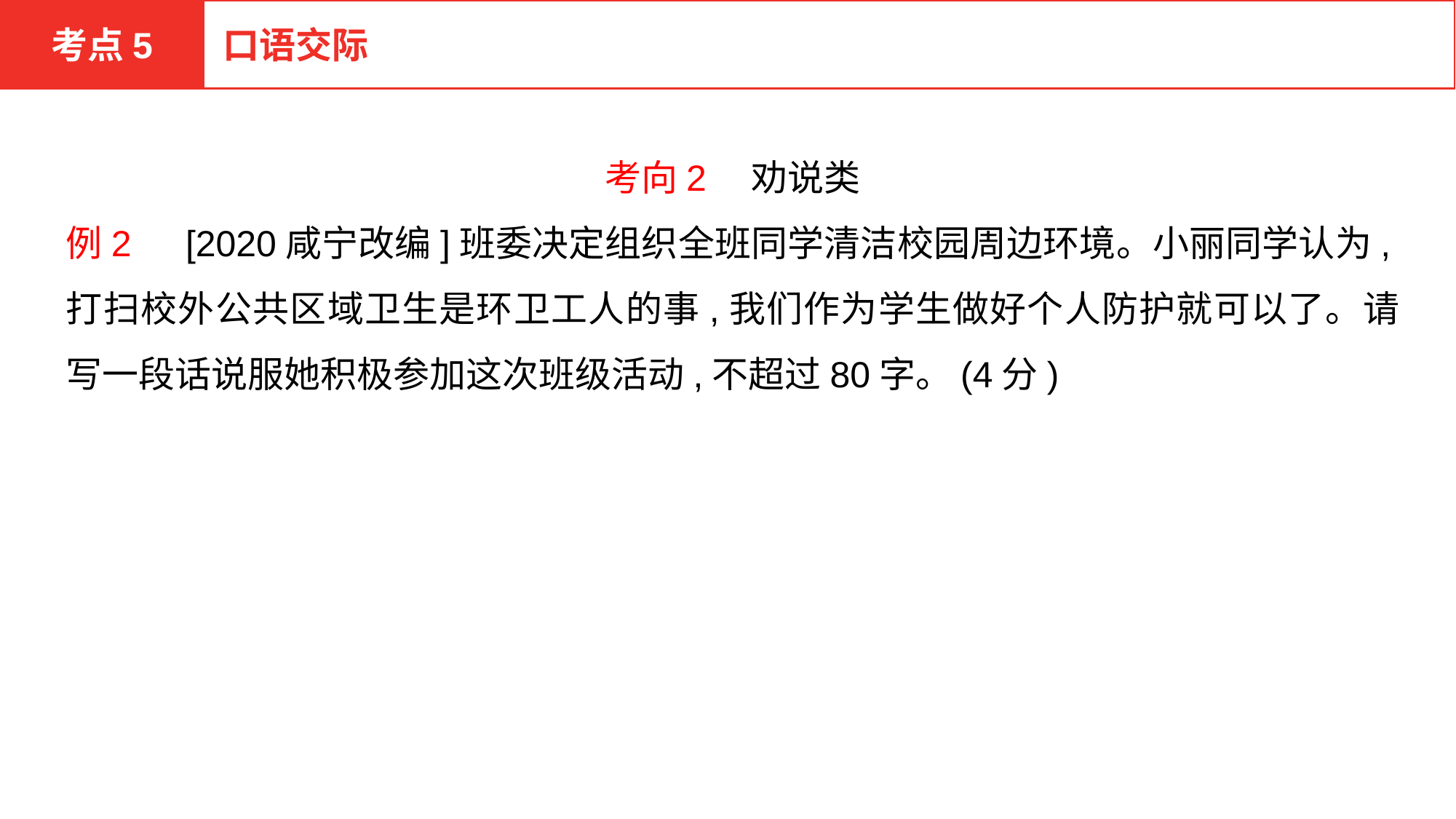

考点5
口语交际
考向2　劝说类
例2　[2020咸宁改编]班委决定组织全班同学清洁校园周边环境。小丽同学认为,打扫校外公共区域卫生是环卫工人的事,我们作为学生做好个人防护就可以了。请写一段话说服她积极参加这次班级活动,不超过80字。(4分)